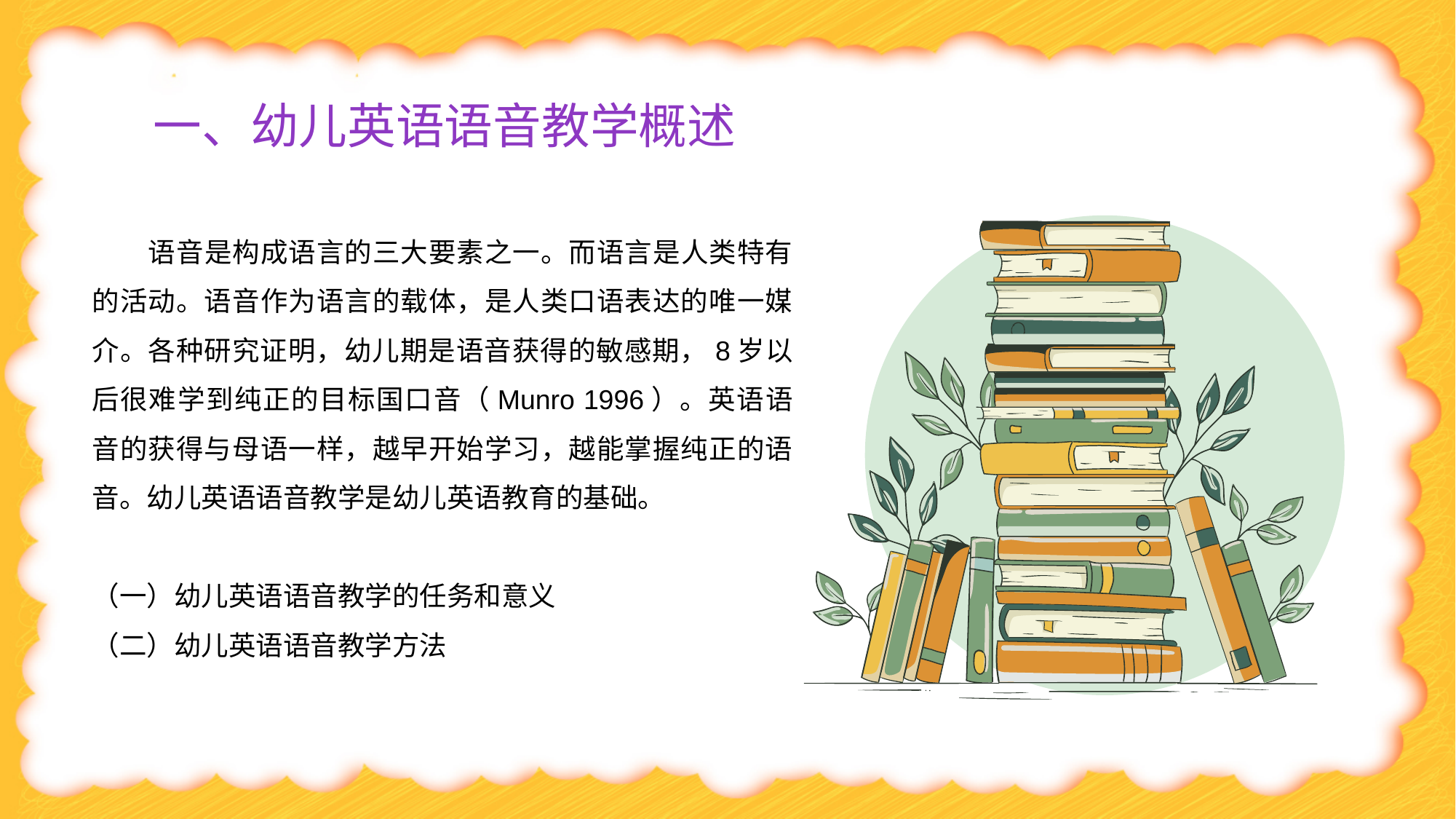

# 一、幼儿英语语音教学概述
       语音是构成语言的三大要素之一。而语言是人类特有的活动。语音作为语言的载体，是人类口语表达的唯一媒介。各种研究证明，幼儿期是语音获得的敏感期，8岁以后很难学到纯正的目标国口音（Munro 1996）。英语语音的获得与母语一样，越早开始学习，越能掌握纯正的语音。幼儿英语语音教学是幼儿英语教育的基础。

（一）幼儿英语语音教学的任务和意义
（二）幼儿英语语音教学方法